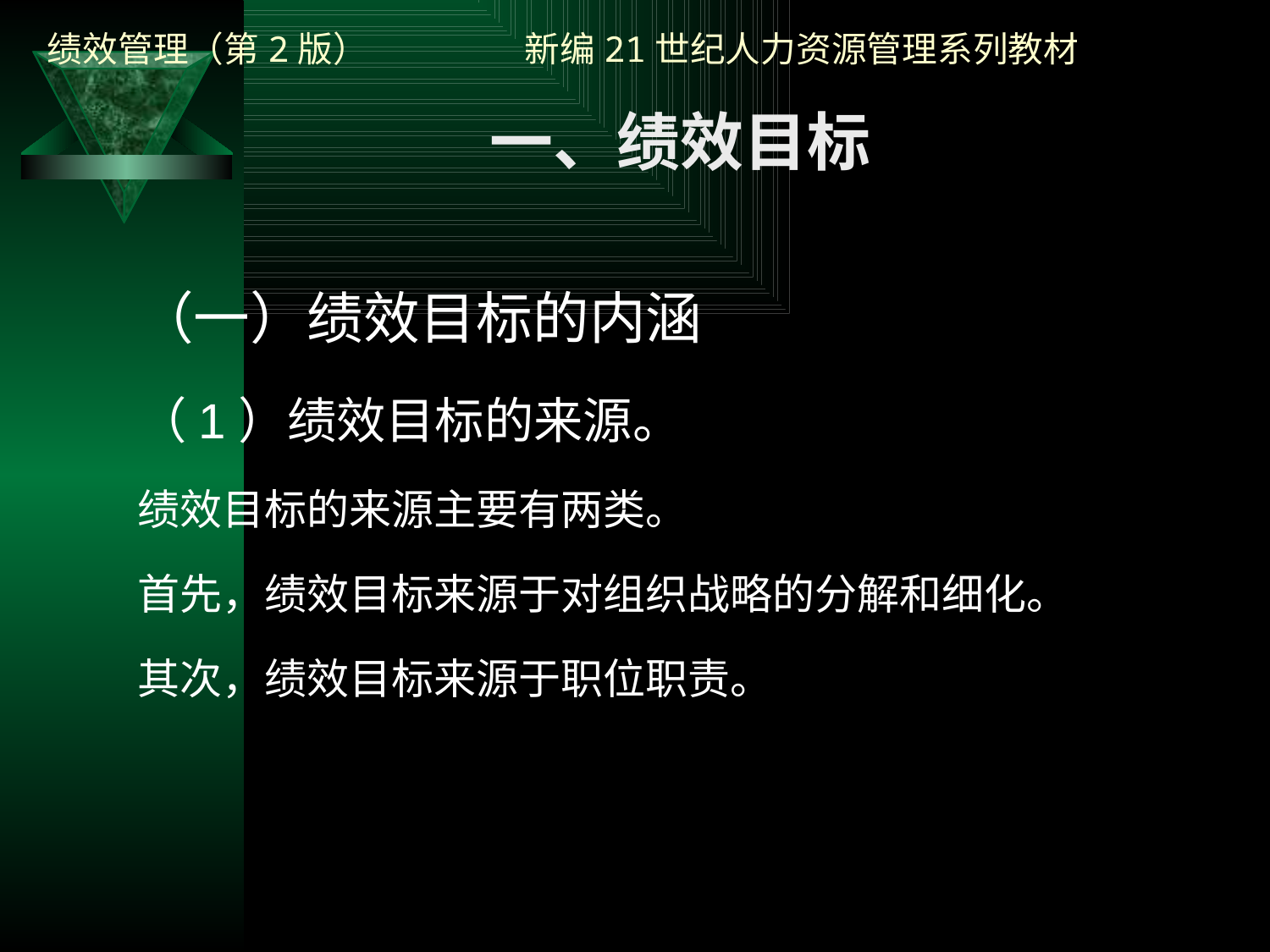

一、绩效目标
（一）绩效目标的内涵
（1）绩效目标的来源。
绩效目标的来源主要有两类。
首先，绩效目标来源于对组织战略的分解和细化。
其次，绩效目标来源于职位职责。